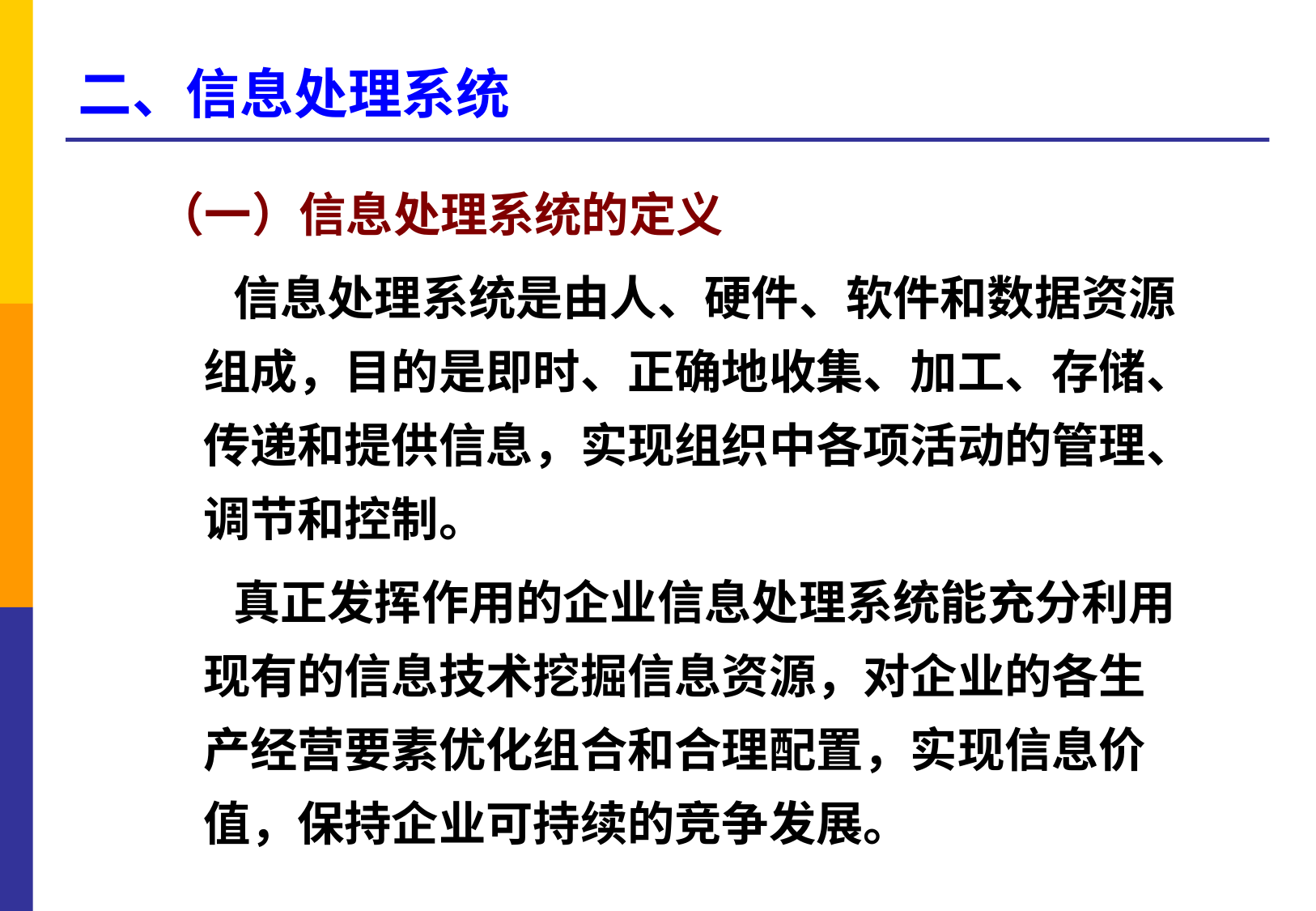

# 二、信息处理系统
（一）信息处理系统的定义
      信息处理系统是由人、硬件、软件和数据资源组成，目的是即时、正确地收集、加工、存储、传递和提供信息，实现组织中各项活动的管理、调节和控制。
      真正发挥作用的企业信息处理系统能充分利用现有的信息技术挖掘信息资源，对企业的各生产经营要素优化组合和合理配置，实现信息价值，保持企业可持续的竞争发展。